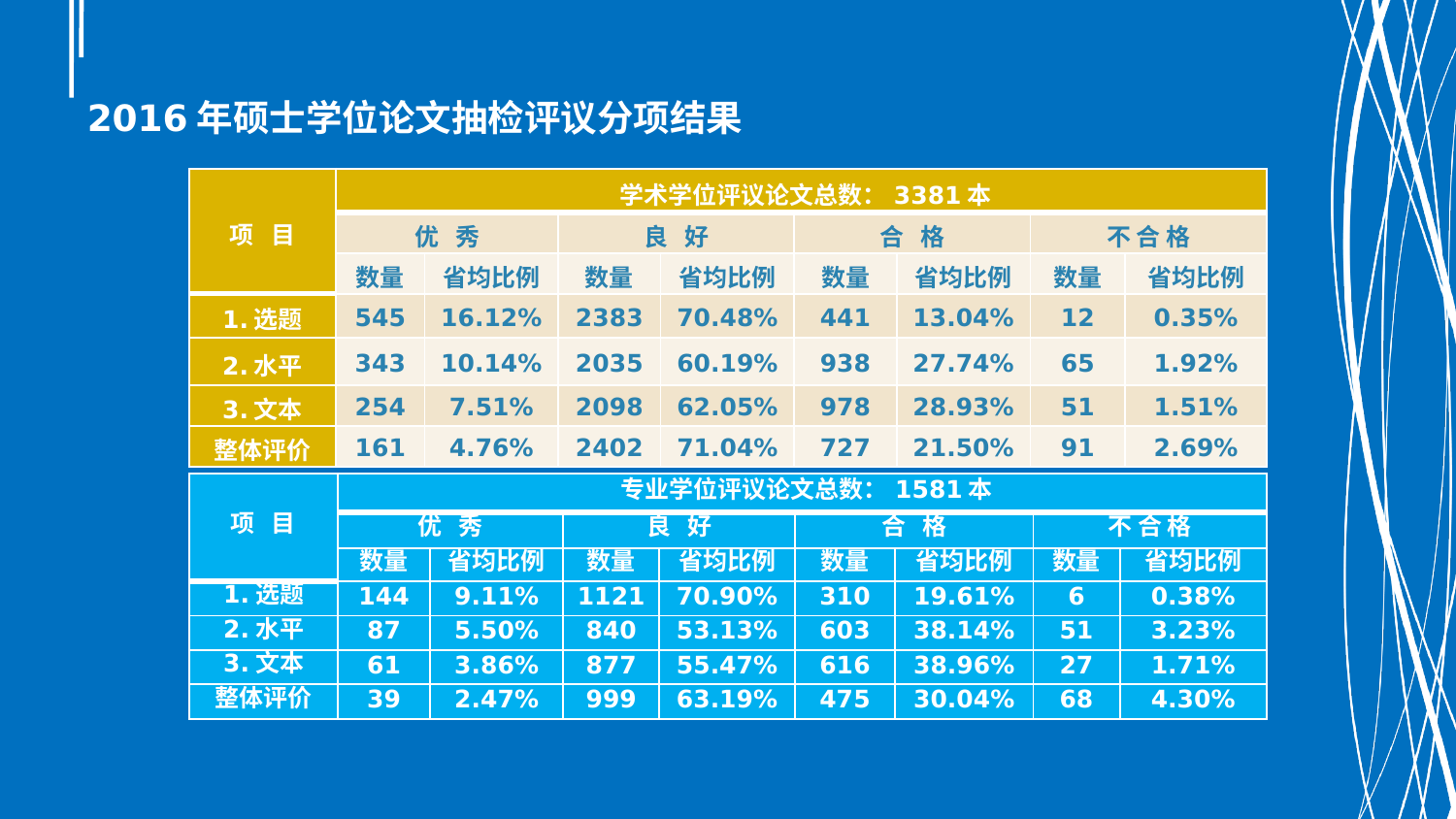

# 2016年硕士学位论文抽检评议分项结果
| 项  目 | 学术学位评议论文总数：3381本 |  |  |  |  |  |  |  |
| --- | --- | --- | --- | --- | --- | --- | --- | --- |
|  | 优  秀 |  | 良  好 |  | 合  格 |  | 不 合 格 |  |
|  | 数量 | 省均比例 | 数量 | 省均比例 | 数量 | 省均比例 | 数量 | 省均比例 |
| 1.选题 | 545 | 16.12% | 2383 | 70.48% | 441 | 13.04% | 12 | 0.35% |
| 2.水平 | 343 | 10.14% | 2035 | 60.19% | 938 | 27.74% | 65 | 1.92% |
| 3.文本 | 254 | 7.51% | 2098 | 62.05% | 978 | 28.93% | 51 | 1.51% |
| 整体评价 | 161 | 4.76% | 2402 | 71.04% | 727 | 21.50% | 91 | 2.69% |
| 项  目 | 专业学位评议论文总数：1581本 |  |  |  |  |  |  |  |
| --- | --- | --- | --- | --- | --- | --- | --- | --- |
|  | 优  秀 |  | 良  好 |  | 合  格 |  | 不 合 格 |  |
|  | 数量 | 省均比例 | 数量 | 省均比例 | 数量 | 省均比例 | 数量 | 省均比例 |
| 1.选题 | 144 | 9.11% | 1121 | 70.90% | 310 | 19.61% | 6 | 0.38% |
| 2.水平 | 87 | 5.50% | 840 | 53.13% | 603 | 38.14% | 51 | 3.23% |
| 3.文本 | 61 | 3.86% | 877 | 55.47% | 616 | 38.96% | 27 | 1.71% |
| 整体评价 | 39 | 2.47% | 999 | 63.19% | 475 | 30.04% | 68 | 4.30% |